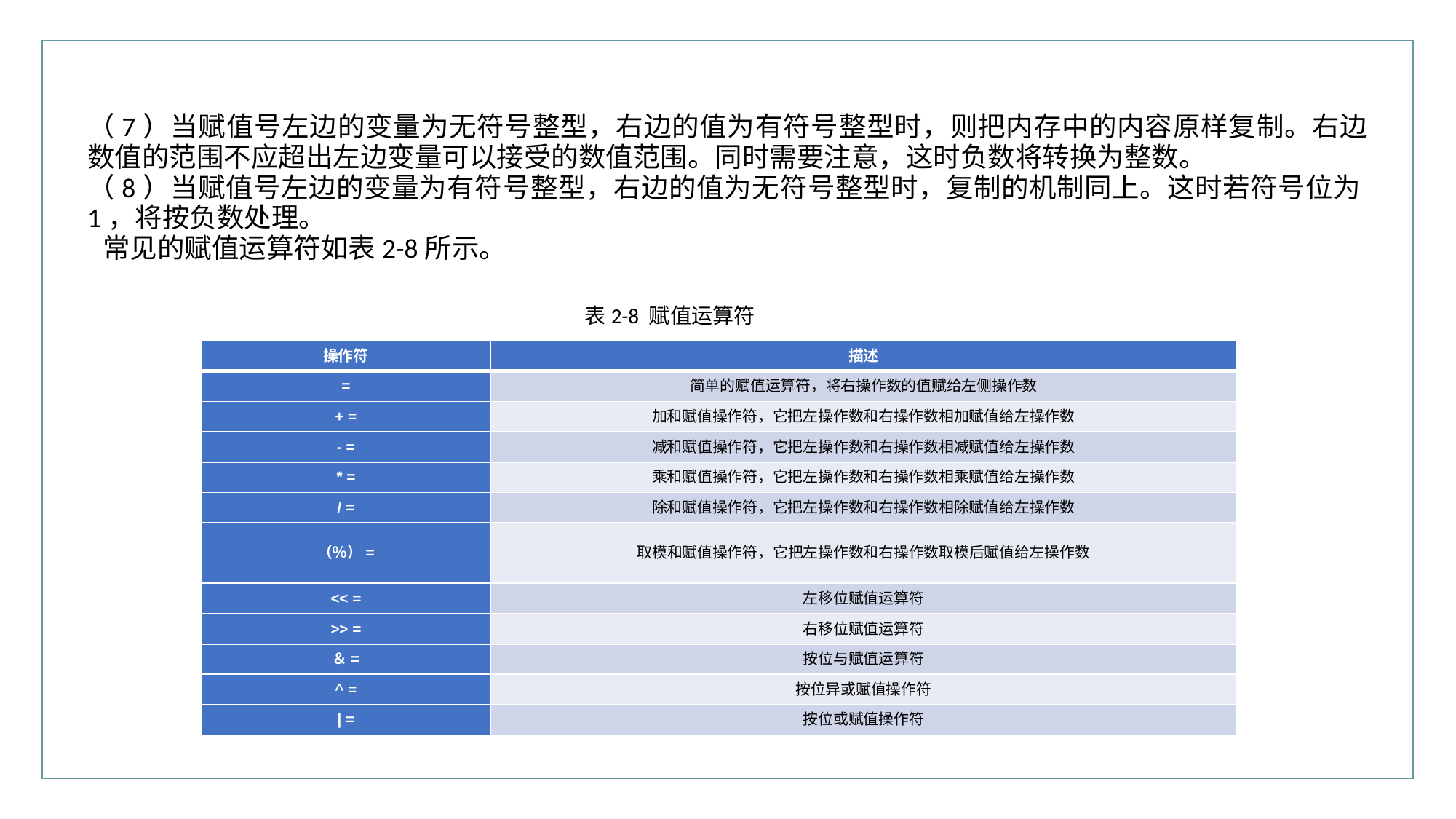

（7）当赋值号左边的变量为无符号整型，右边的值为有符号整型时，则把内存中的内容原样复制。右边数值的范围不应超出左边变量可以接受的数值范围。同时需要注意，这时负数将转换为整数。
（8）当赋值号左边的变量为有符号整型，右边的值为无符号整型时，复制的机制同上。这时若符号位为1，将按负数处理。
常见的赋值运算符如表2-8所示。
表2-8 赋值运算符
| 操作符 | 描述 |
| --- | --- |
| = | 简单的赋值运算符，将右操作数的值赋给左侧操作数 |
| + = | 加和赋值操作符，它把左操作数和右操作数相加赋值给左操作数 |
| - = | 减和赋值操作符，它把左操作数和右操作数相减赋值给左操作数 |
| \* = | 乘和赋值操作符，它把左操作数和右操作数相乘赋值给左操作数 |
| / = | 除和赋值操作符，它把左操作数和右操作数相除赋值给左操作数 |
| （％）= | 取模和赋值操作符，它把左操作数和右操作数取模后赋值给左操作数 |
| << = | 左移位赋值运算符 |
| >> = | 右移位赋值运算符 |
| ＆= | 按位与赋值运算符 |
| ^ = | 按位异或赋值操作符 |
| | = | 按位或赋值操作符 |